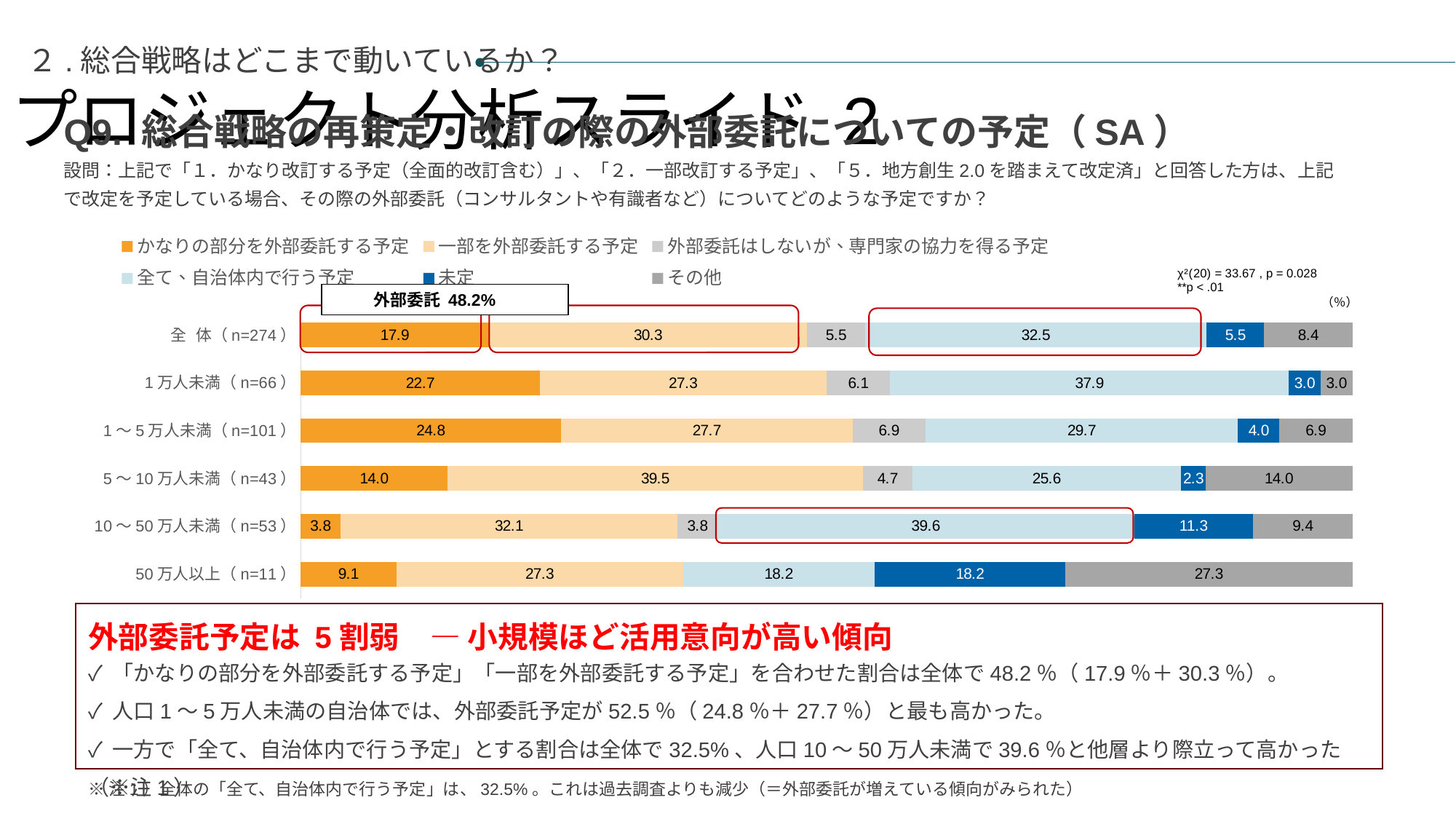

プロジェクト分析スライド 2
２.総合戦略はどこまで動いているか？
Q9. 総合戦略の再策定・改訂の際の外部委託についての予定（SA）
設問：上記で「１．かなり改訂する予定（全面的改訂含む）」、「２．一部改訂する予定」、「５．地方創生2.0を踏まえて改定済」と回答した方は、上記で改定を予定している場合、その際の外部委託（コンサルタントや有識者など）についてどのような予定ですか？

### Chart

| Category | かなりの部分を外部委託する予定 | 一部を外部委託する予定 | 外部委託はしないが、専門家の協力を得る予定 | 全て、自治体内で行う予定 | 未定 | その他 |
|---|---|---|---|---|---|---|
|   全  体（n=274） | 17.88321167883212 | 30.29197080291971 | 5.474452554744526 | 32.481751824817515 | 5.474452554744526 | 8.394160583941606 |
| 1万人未満（n=66） | 22.727272727272727 | 27.27272727272727 | 6.0606060606060606 | 37.878787878787875 | 3.0303030303030303 | 3.0303030303030303 |
| 1～5万人未満（n=101） | 24.752475247524753 | 27.722772277227726 | 6.9306930693069315 | 29.7029702970297 | 3.9603960396039604 | 6.9306930693069315 |
| 5～10万人未満（n=43） | 13.953488372093023 | 39.53488372093023 | 4.651162790697675 | 25.581395348837212 | 2.3255813953488373 | 13.953488372093023 |
| 10～50万人未満（n=53） | 3.7735849056603774 | 32.075471698113205 | 3.7735849056603774 | 39.62264150943396 | 11.320754716981133 | 9.433962264150944 |
| 50万人以上（n=11） | 9.090909090909092 | 27.27272727272727 | 0.0 | 18.181818181818183 | 18.181818181818183 | 27.27272727272727 |
外部委託 48.2%
（％）

外部委託予定は 5割弱　― 小規模ほど活用意向が高い傾向

✓ 「かなりの部分を外部委託する予定」「一部を外部委託する予定」を合わせた割合は全体で48.2％（17.9％＋30.3％）。
✓ 人口1～5万人未満の自治体では、外部委託予定が52.5％（24.8％＋27.7％）と最も高かった。
✓ 一方で「全て、自治体内で行う予定」とする割合は全体で32.5%、人口10～50万人未満で39.6％と他層より際立って高かった（※注1）
※注1）全体の「全て、自治体内で行う予定」は、32.5%。これは過去調査よりも減少（＝外部委託が増えている傾向がみられた）